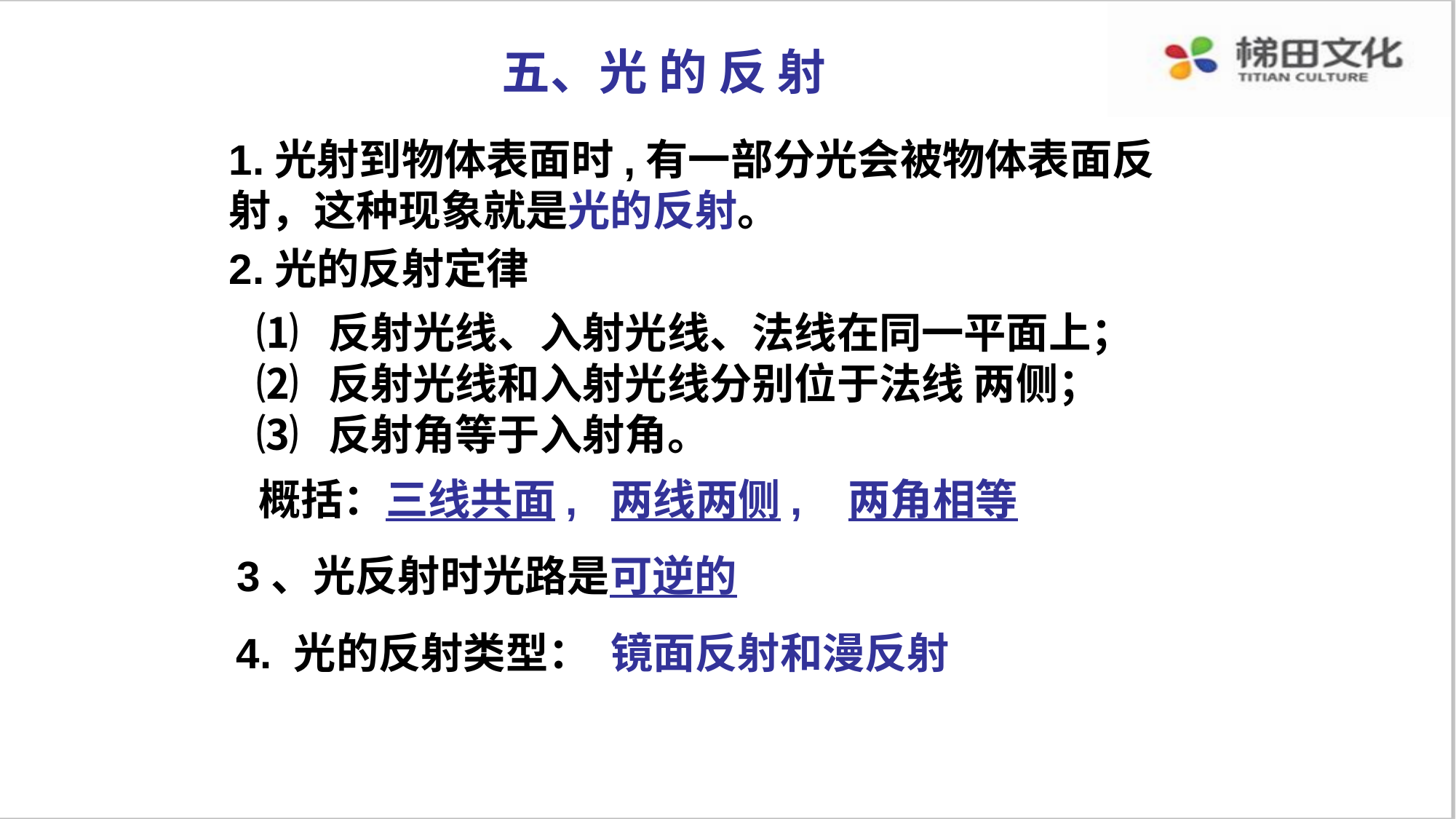

五、光 的 反 射
1.光射到物体表面时,有一部分光会被物体表面反射，这种现象就是光的反射。
2.光的反射定律
⑴  反射光线、入射光线、法线在同一平面上；
⑵  反射光线和入射光线分别位于法线 两侧；
⑶  反射角等于入射角。
概括：三线共面,  两线两侧,   两角相等
3、光反射时光路是可逆的
4. 光的反射类型：
镜面反射和漫反射